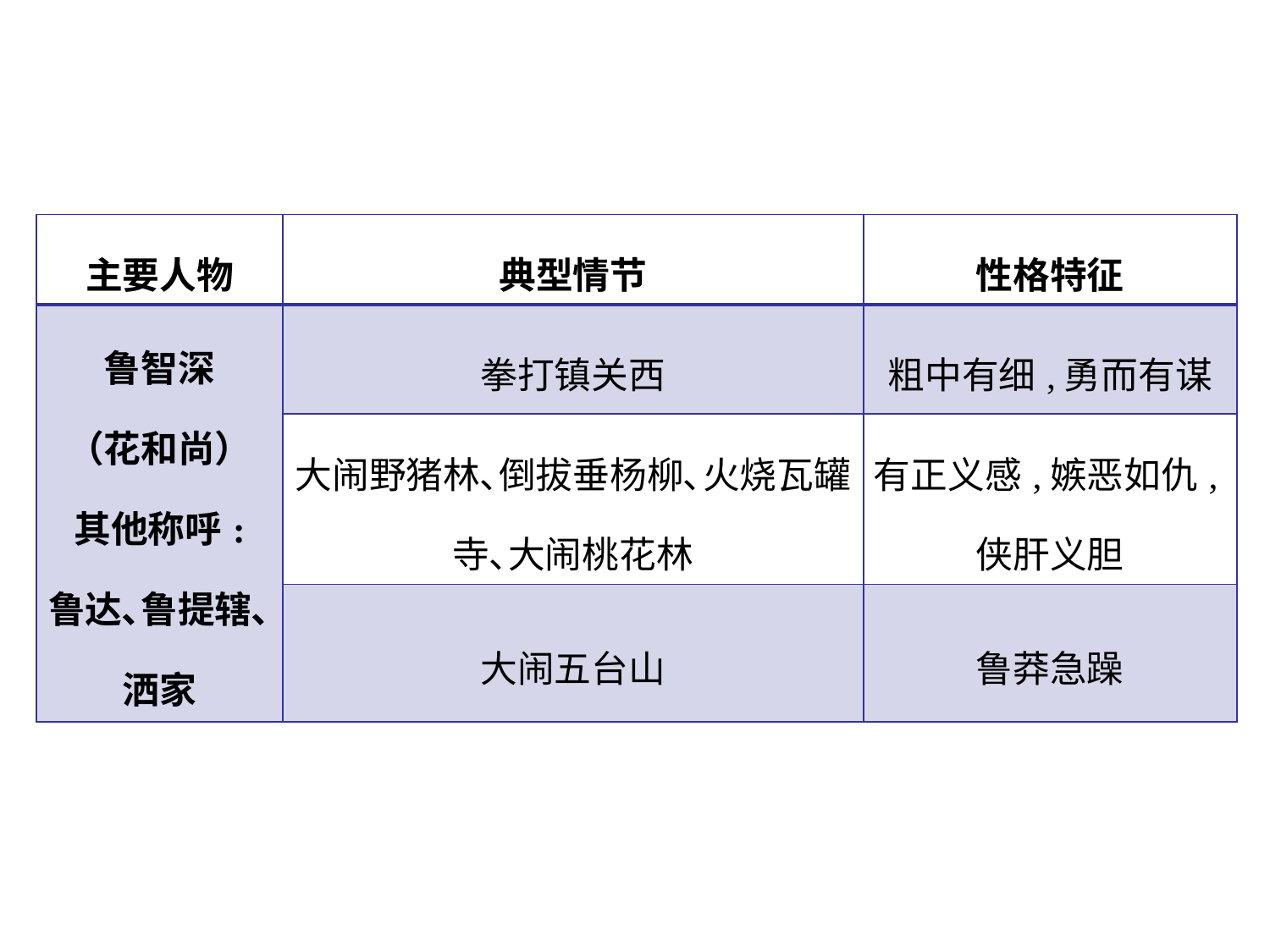

| 主要人物 | 典型情节 | 性格特征 |
| --- | --- | --- |
| 鲁智深 （花和尚） 其他称呼: 鲁达､鲁提辖､ 洒家 | 拳打镇关西 | 粗中有细,勇而有谋 |
|  | 大闹野猪林､倒拔垂杨柳､火烧瓦罐寺､大闹桃花林 | 有正义感,嫉恶如仇,侠肝义胆 |
|  | 大闹五台山 | 鲁莽急躁 |